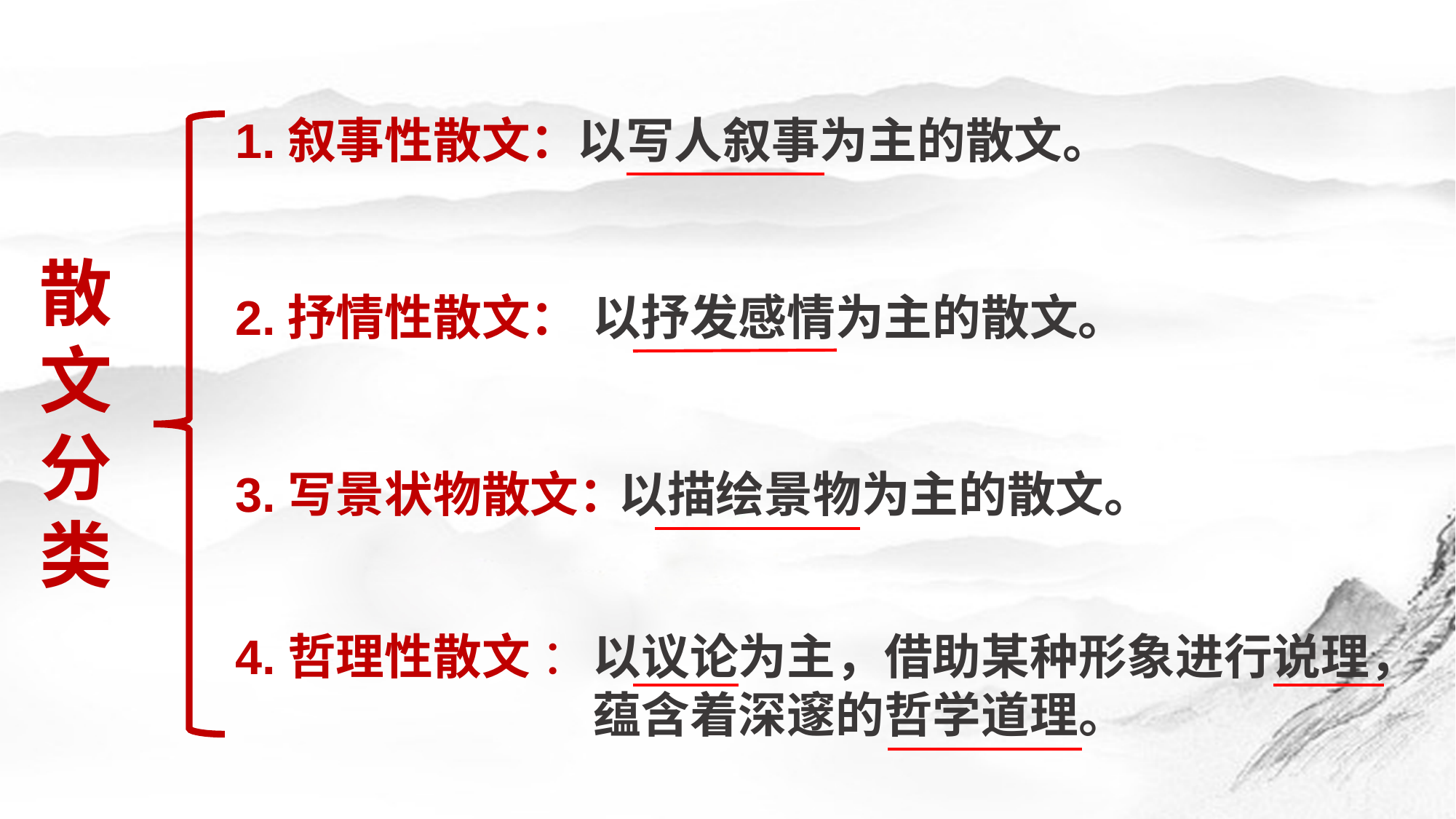

1.叙事性散文：
以写人叙事为主的散文。

散
文
分
类
2.抒情性散文：
以抒发感情为主的散文。
3.写景状物散文：
以描绘景物为主的散文。
4.哲理性散文 ：
以议论为主，借助某种形象进行说理，
蕴含着深邃的哲学道理。